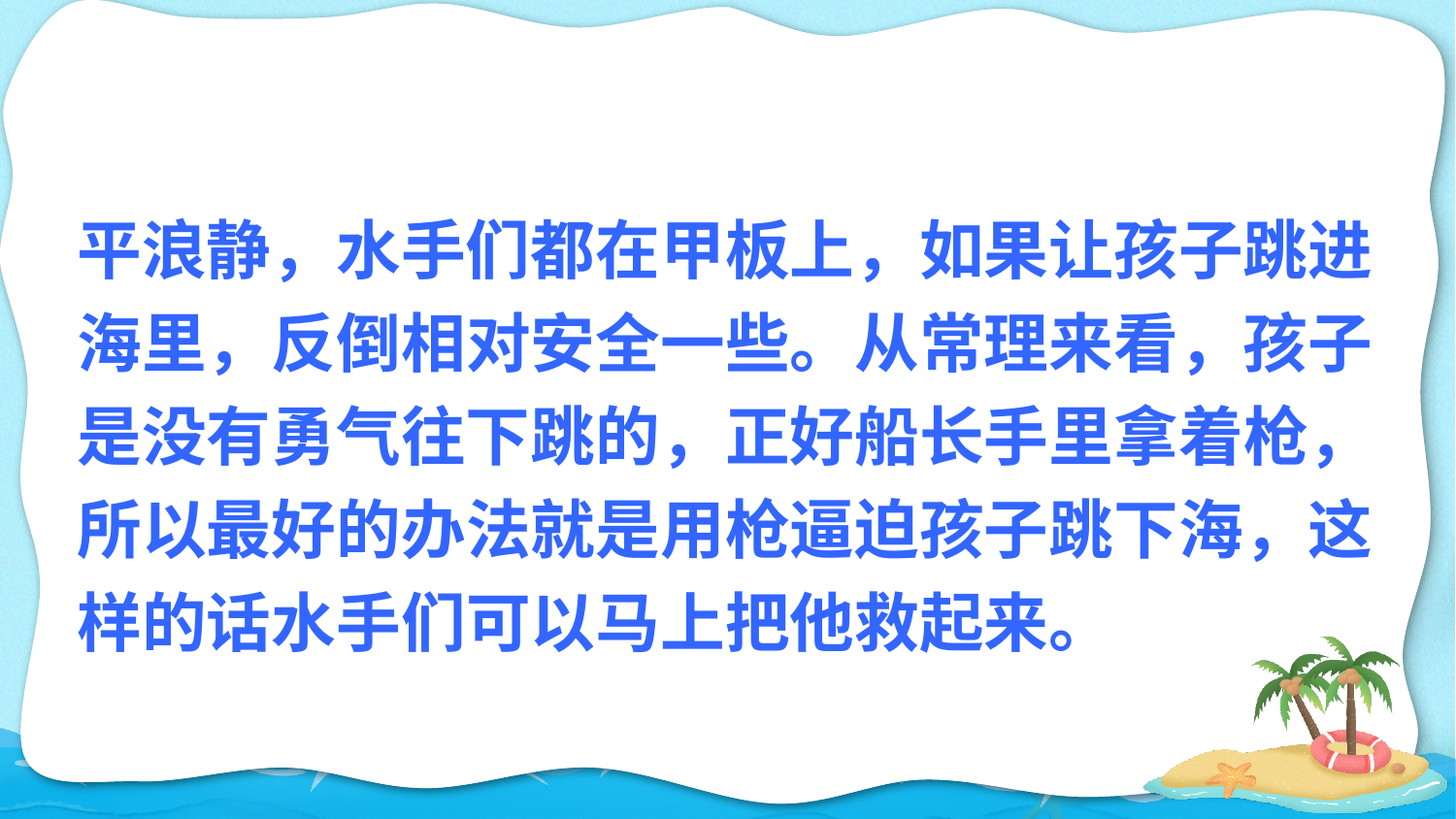

平浪静，水手们都在甲板上，如果让孩子跳进海里，反倒相对安全一些。从常理来看，孩子是没有勇气往下跳的，正好船长手里拿着枪，所以最好的办法就是用枪逼迫孩子跳下海，这样的话水手们可以马上把他救起来。